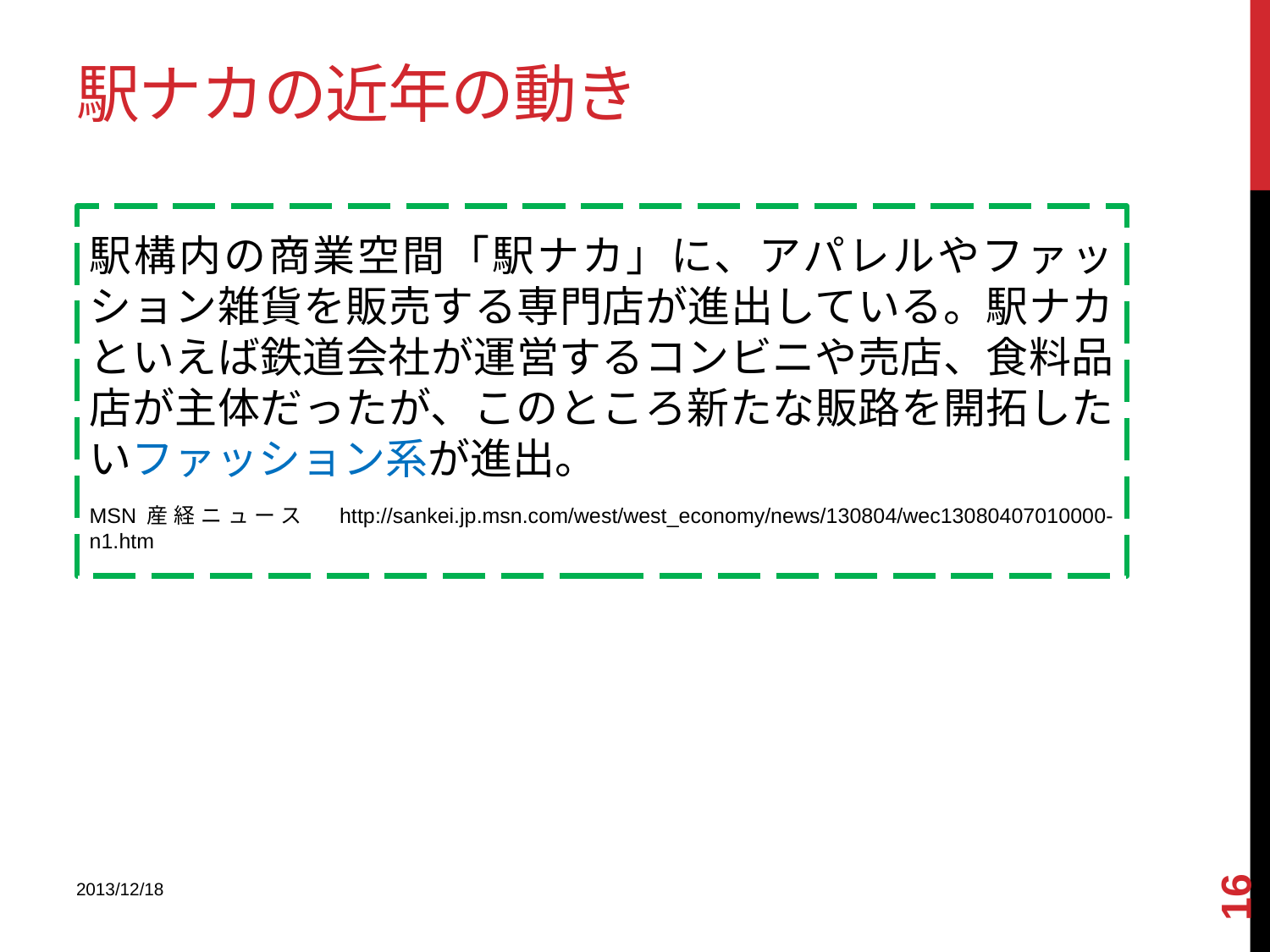

# 駅ナカの近年の動き

駅構内の商業空間「駅ナカ」に、アパレルやファッション雑貨を販売する専門店が進出している。駅ナカといえば鉄道会社が運営するコンビニや売店、食料品店が主体だったが、このところ新たな販路を開拓したいファッション系が進出。

MSN産経ニュース　http://sankei.jp.msn.com/west/west_economy/news/130804/wec13080407010000-n1.htm
16
2013/12/18